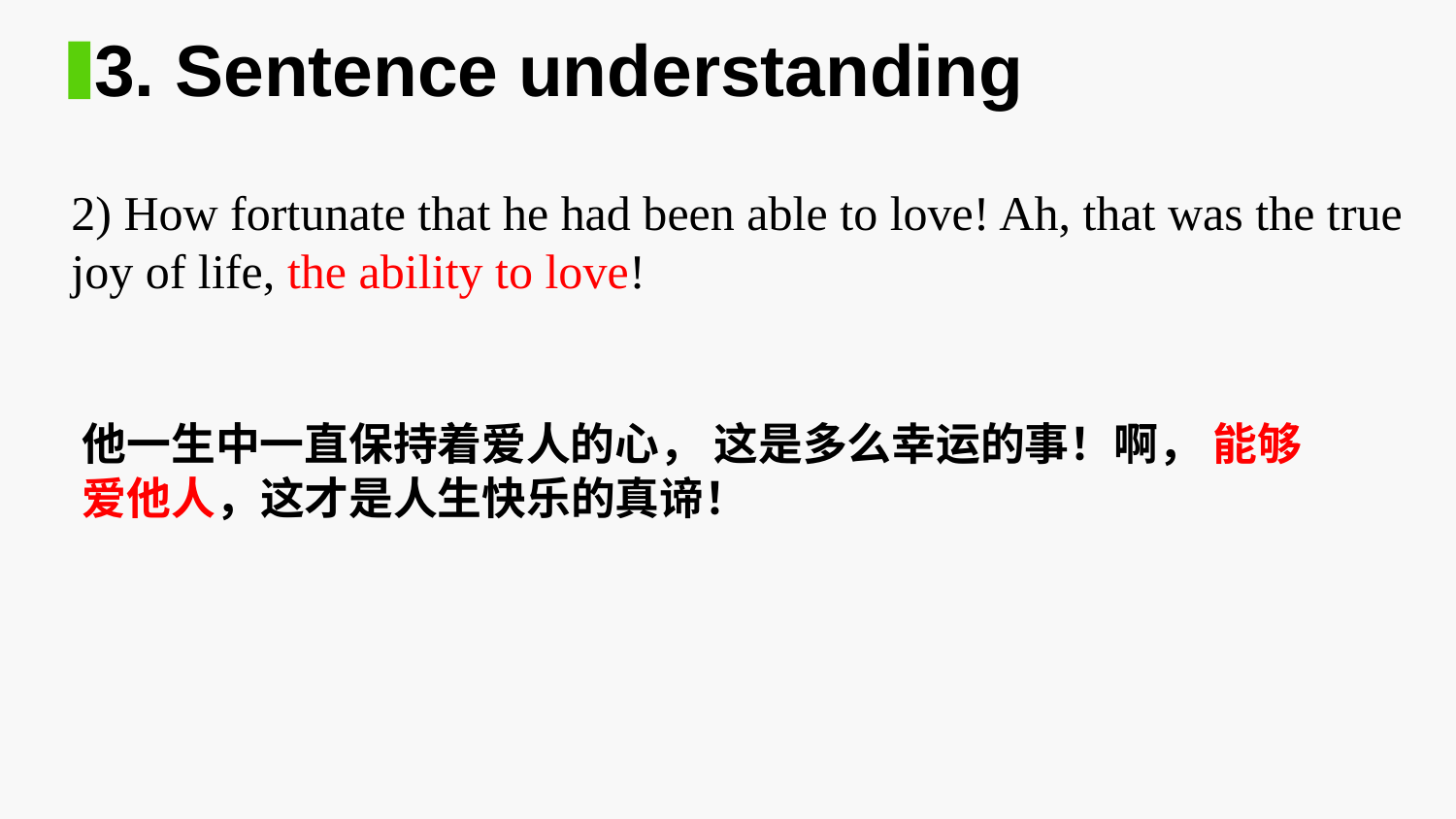

3. Sentence understanding

2) How fortunate that he had been able to love! Ah, that was the true joy of life, the ability to love!

他一生中一直保持着爱人的心， 这是多么幸运的事！啊， 能够爱他人，这才是人生快乐的真谛！